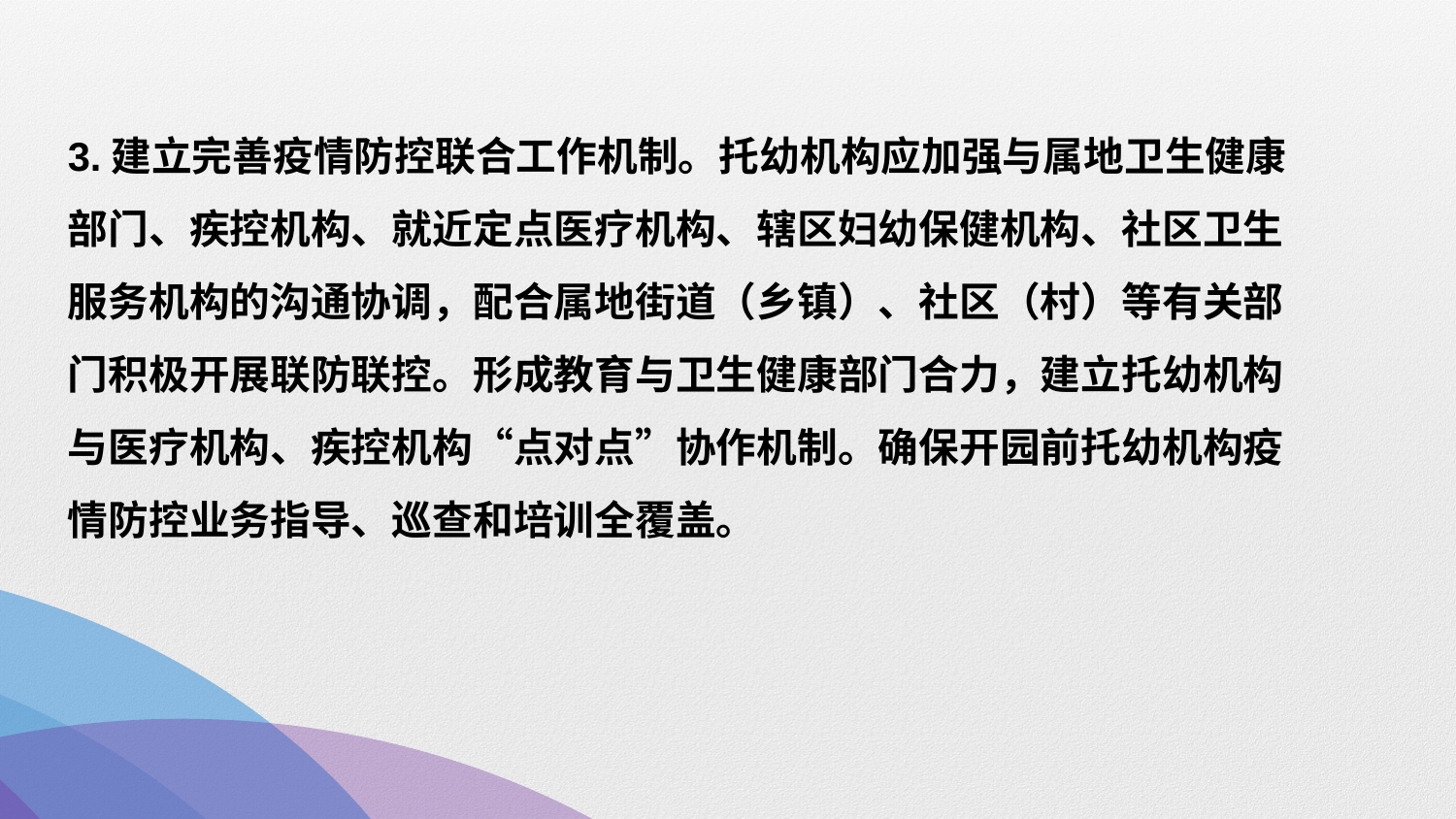

3.建立完善疫情防控联合工作机制。托幼机构应加强与属地卫生健康部门、疾控机构、就近定点医疗机构、辖区妇幼保健机构、社区卫生服务机构的沟通协调，配合属地街道（乡镇）、社区（村）等有关部门积极开展联防联控。形成教育与卫生健康部门合力，建立托幼机构与医疗机构、疾控机构“点对点”协作机制。确保开园前托幼机构疫情防控业务指导、巡查和培训全覆盖。

部门：XXX   汇报人：xxx